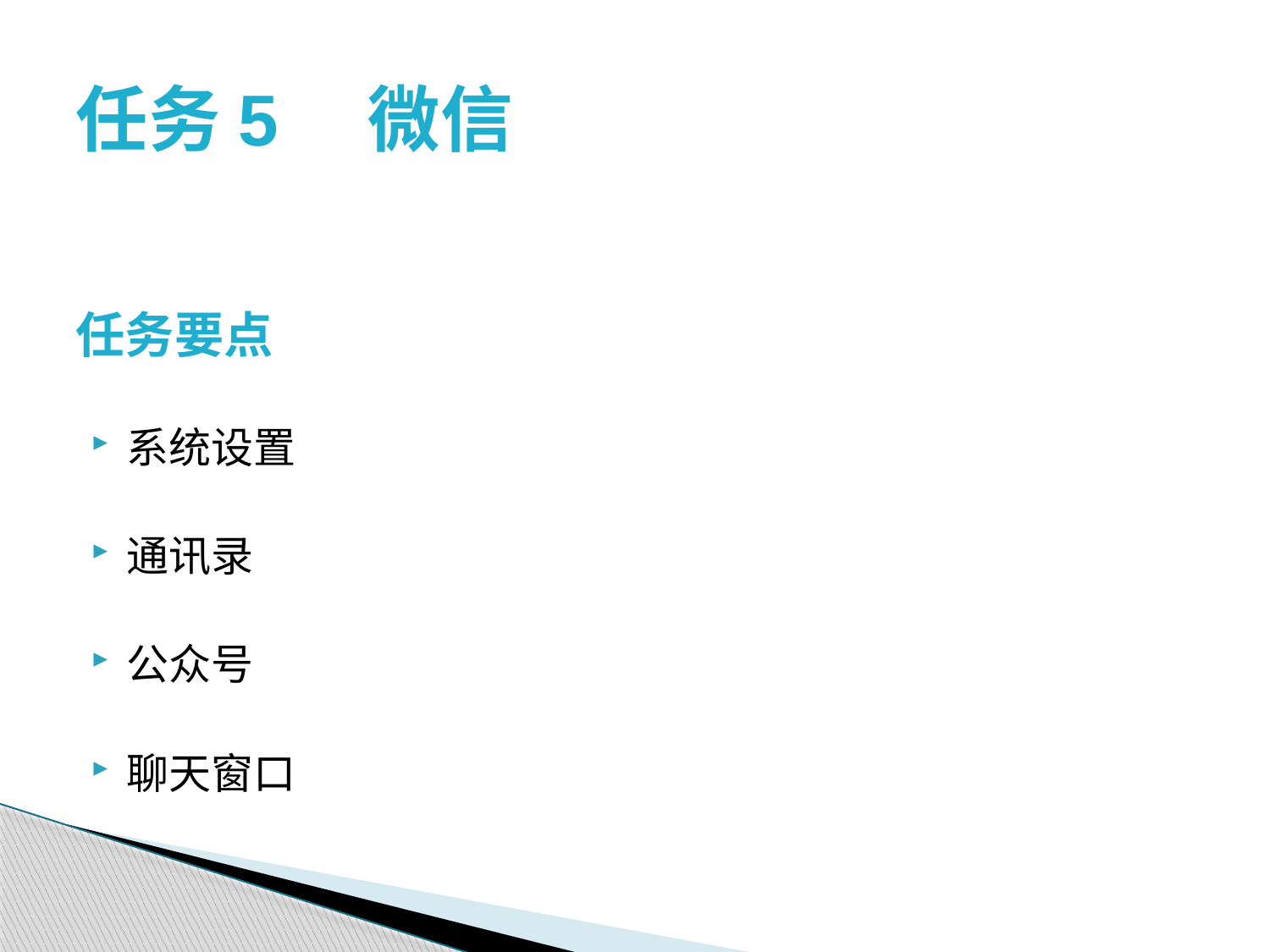

# 任务5　微信
任务要点
系统设置
通讯录
公众号
聊天窗口